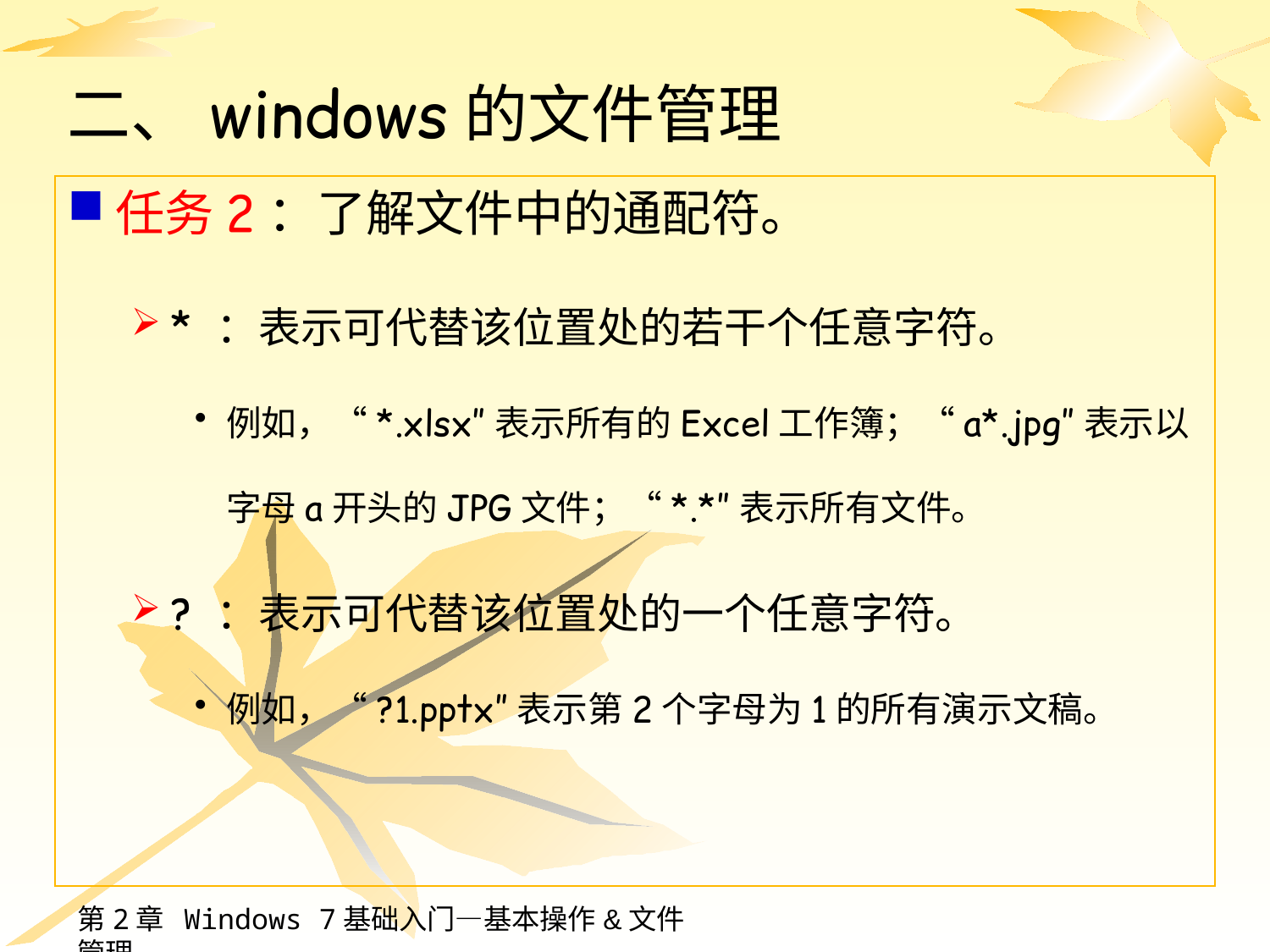

# 二、windows的文件管理
任务2：了解文件中的通配符。
* ：表示可代替该位置处的若干个任意字符。
例如，“*.xlsx”表示所有的Excel工作簿；“a*.jpg”表示以字母a开头的JPG文件；“*.*”表示所有文件。
? ：表示可代替该位置处的一个任意字符。
例如，“?1.pptx”表示第2个字母为1的所有演示文稿。